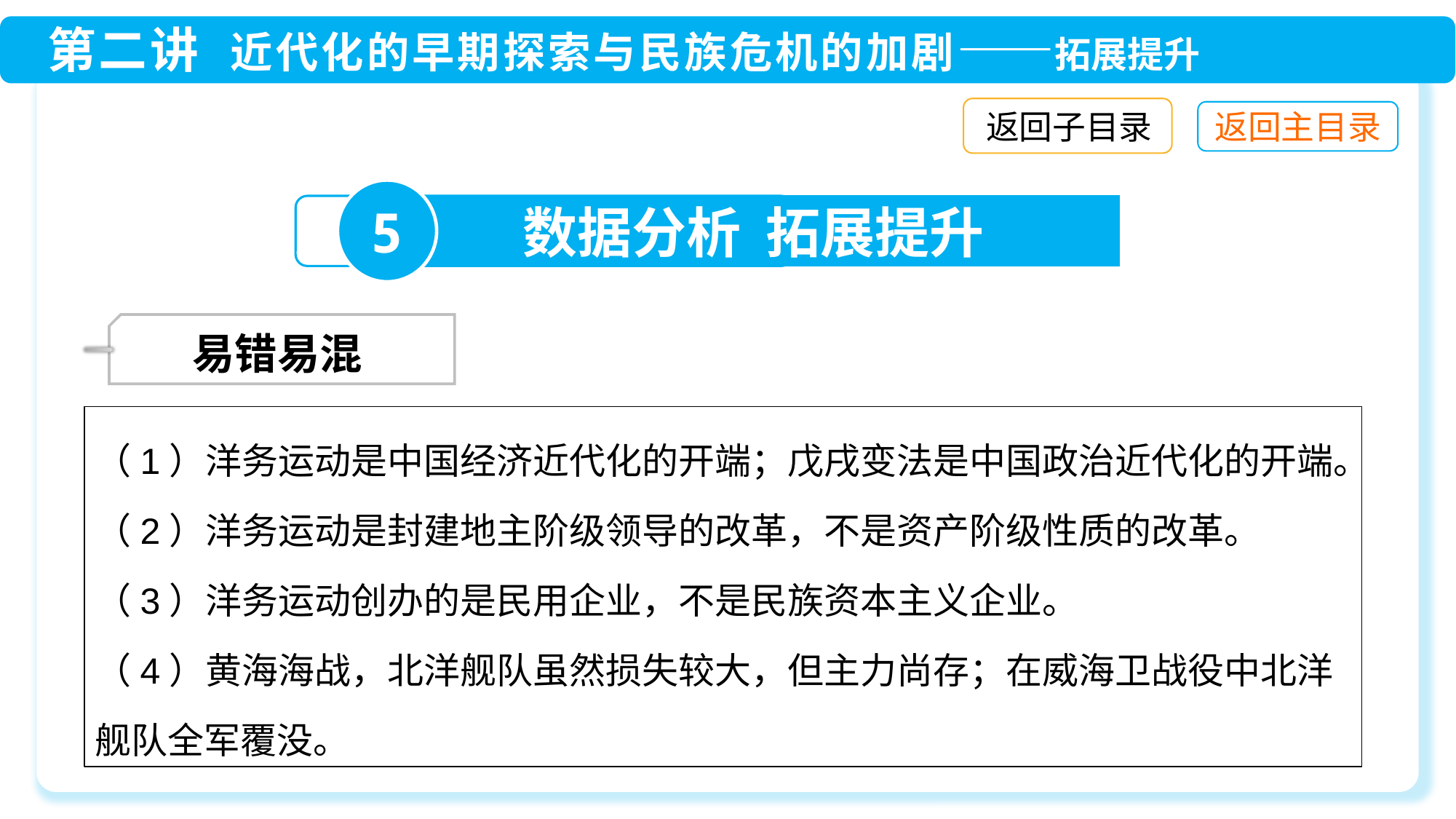

返回子目录
5

数据分析  拓展提升
 易错易混

（1）洋务运动是中国经济近代化的开端；戊戌变法是中国政治近代化的开端。
（2）洋务运动是封建地主阶级领导的改革，不是资产阶级性质的改革。
（3）洋务运动创办的是民用企业，不是民族资本主义企业。
（4）黄海海战，北洋舰队虽然损失较大，但主力尚存；在威海卫战役中北洋舰队全军覆没。